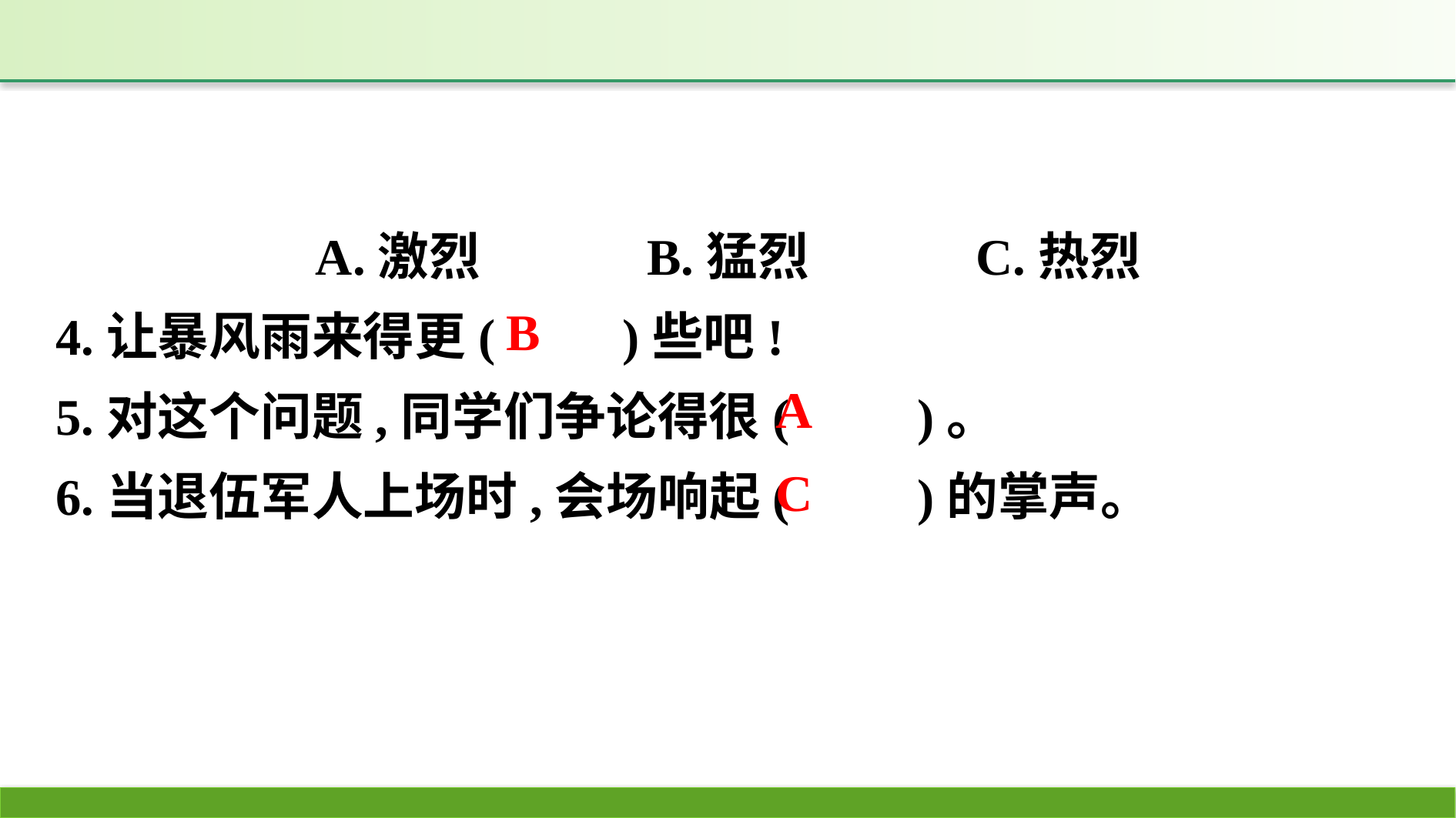

A.激烈　　　B.猛烈　　　C.热烈
4.让暴风雨来得更(　　)些吧!
5.对这个问题,同学们争论得很(　　)。
6.当退伍军人上场时,会场响起(　　)的掌声。
B
A
C